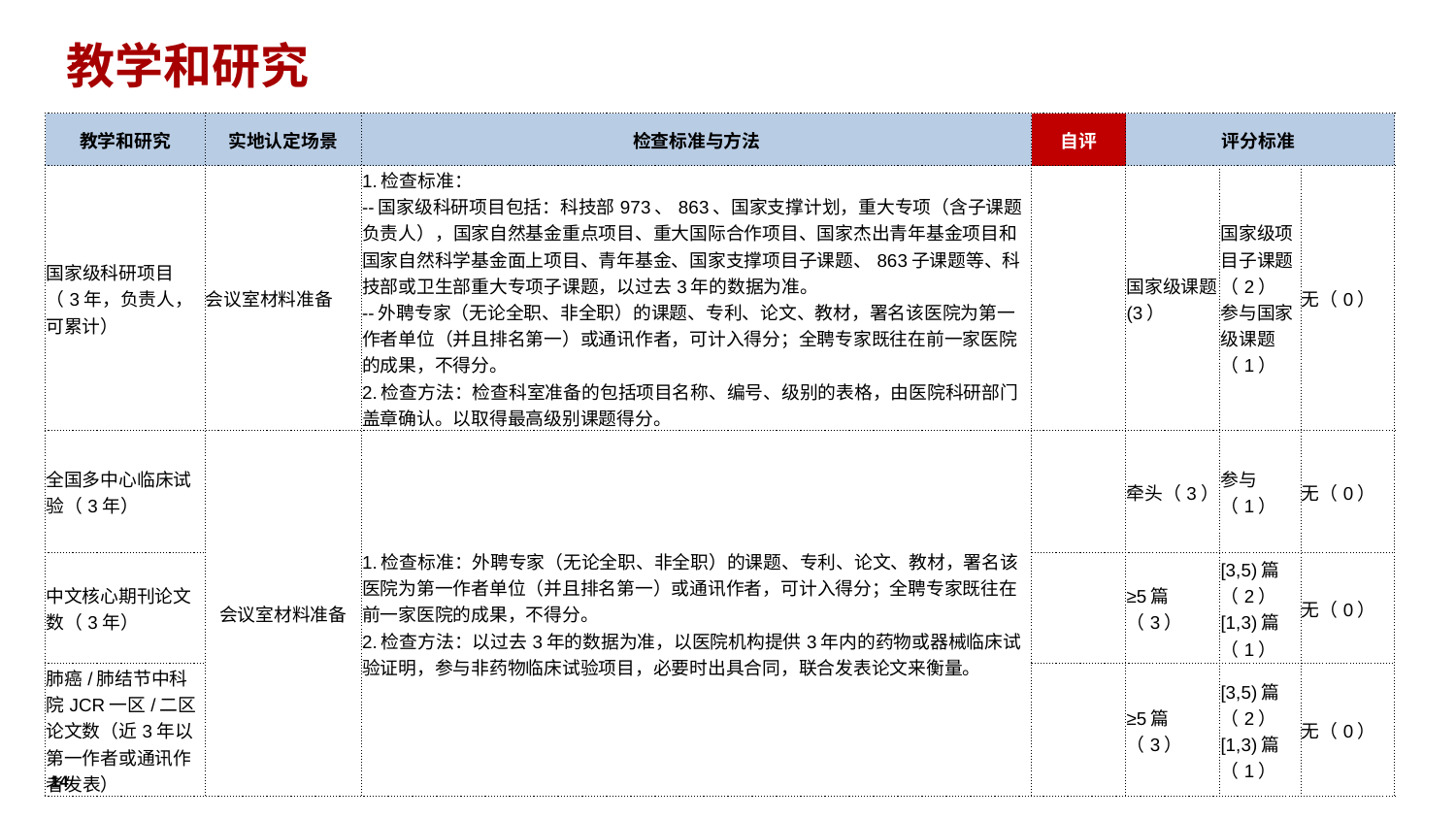

教学和研究
| 教学和研究 | 实地认定场景 | 检查标准与方法 | 自评 | 评分标准 |  |  |
| --- | --- | --- | --- | --- | --- | --- |
| 国家级科研项目（3年，负责人，可累计） | 会议室材料准备 | 1.检查标准： --国家级科研项目包括：科技部973、863、国家支撑计划，重大专项（含子课题负责人），国家自然基金重点项目、重大国际合作项目、国家杰出青年基金项目和国家自然科学基金面上项目、青年基金、国家支撑项目子课题、863子课题等、科技部或卫生部重大专项子课题，以过去3年的数据为准。 --外聘专家（无论全职、非全职）的课题、专利、论文、教材，署名该医院为第一作者单位（并且排名第一）或通讯作者，可计入得分；全聘专家既往在前一家医院的成果，不得分。 2.检查方法：检查科室准备的包括项目名称、编号、级别的表格，由医院科研部门盖章确认。以取得最高级别课题得分。 |  | 国家级课题 (3） | 国家级项目子课题（2） 参与国家级课题（1） | 无（0） |
| 全国多中心临床试验（3年） | 会议室材料准备 | 1.检查标准：外聘专家（无论全职、非全职）的课题、专利、论文、教材，署名该医院为第一作者单位（并且排名第一）或通讯作者，可计入得分；全聘专家既往在前一家医院的成果，不得分。 2.检查方法：以过去3年的数据为准，以医院机构提供3年内的药物或器械临床试验证明，参与非药物临床试验项目，必要时出具合同，联合发表论文来衡量。 |  | 牵头（3） | 参与（1） | 无（0） |
| 中文核心期刊论文数（3年） |  |  |  | ≥5篇（3） | [3,5)篇（2） [1,3)篇（1） | 无（0） |
| 肺癌/肺结节中科院JCR一区/二区论文数（近3年以第一作者或通讯作者发表） |  |  |  | ≥5篇（3） | [3,5)篇（2） [1,3)篇（1） | 无（0） |
14